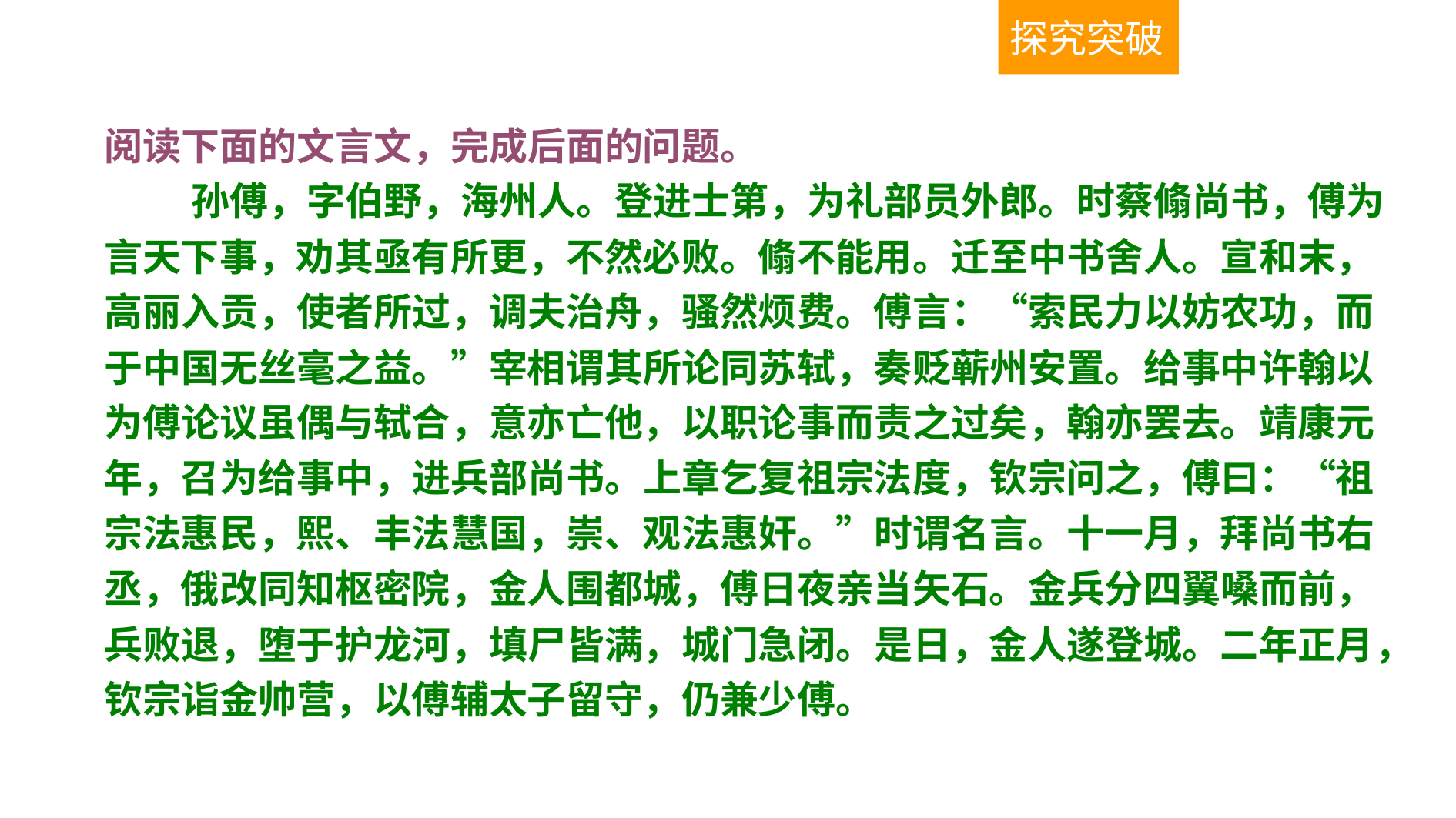

探究突破
阅读下面的文言文，完成后面的问题。
         孙傅，字伯野，海州人。登进士第，为礼部员外郎。时蔡翛尚书，傅为言天下事，劝其亟有所更，不然必败。翛不能用。迁至中书舍人。宣和末，高丽入贡，使者所过，调夫治舟，骚然烦费。傅言：“索民力以妨农功，而于中国无丝毫之益。”宰相谓其所论同苏轼，奏贬蕲州安置。给事中许翰以为傅论议虽偶与轼合，意亦亡他，以职论事而责之过矣，翰亦罢去。靖康元年，召为给事中，进兵部尚书。上章乞复祖宗法度，钦宗问之，傅曰：“祖宗法惠民，熙、丰法慧国，崇、观法惠奸。”时谓名言。十一月，拜尚书右丞，俄改同知枢密院，金人围都城，傅日夜亲当矢石。金兵分四翼嗓而前，兵败退，堕于护龙河，填尸皆满，城门急闭。是日，金人遂登城。二年正月，钦宗诣金帅营，以傅辅太子留守，仍兼少傅。